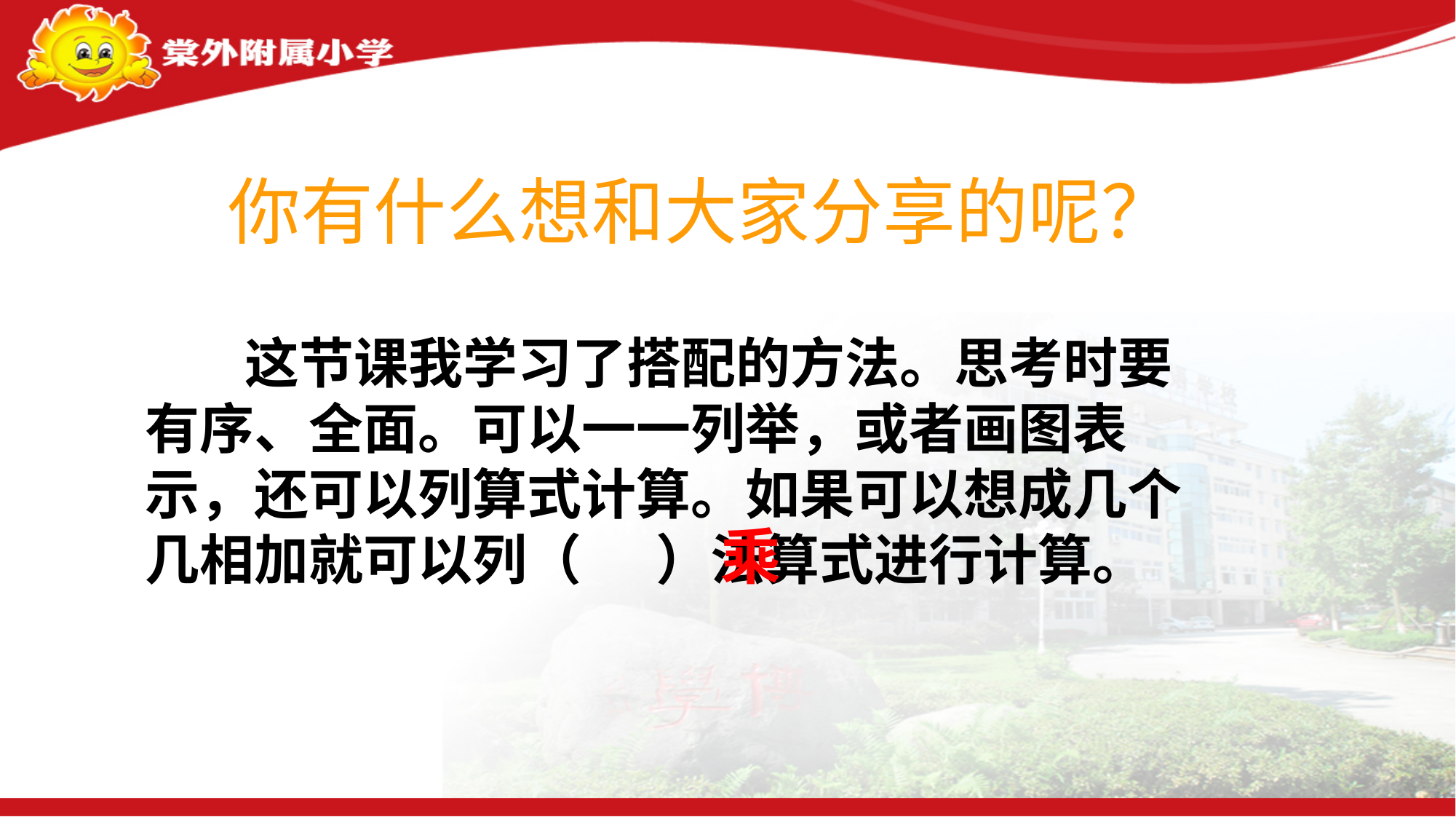

你有什么想和大家分享的呢？
       这节课我学习了搭配的方法。思考时要有序、全面。可以一一列举，或者画图表示，还可以列算式计算。如果可以想成几个几相加就可以列（      ）法算式进行计算。

  乘